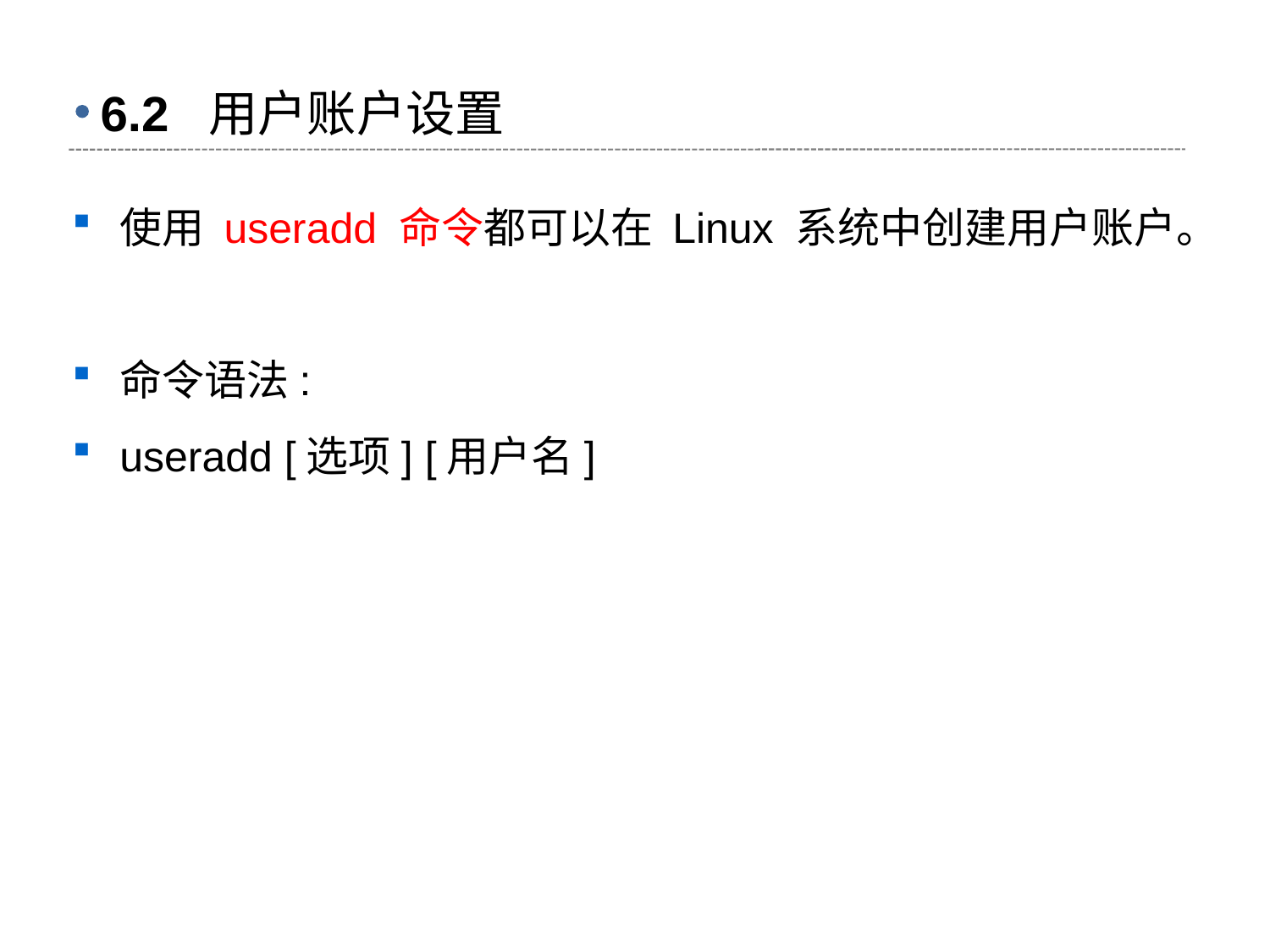

# 6.2  用户账户设置
使用 useradd 命令都可以在 Linux 系统中创建用户账户。
命令语法:
useradd [选项] [用户名]